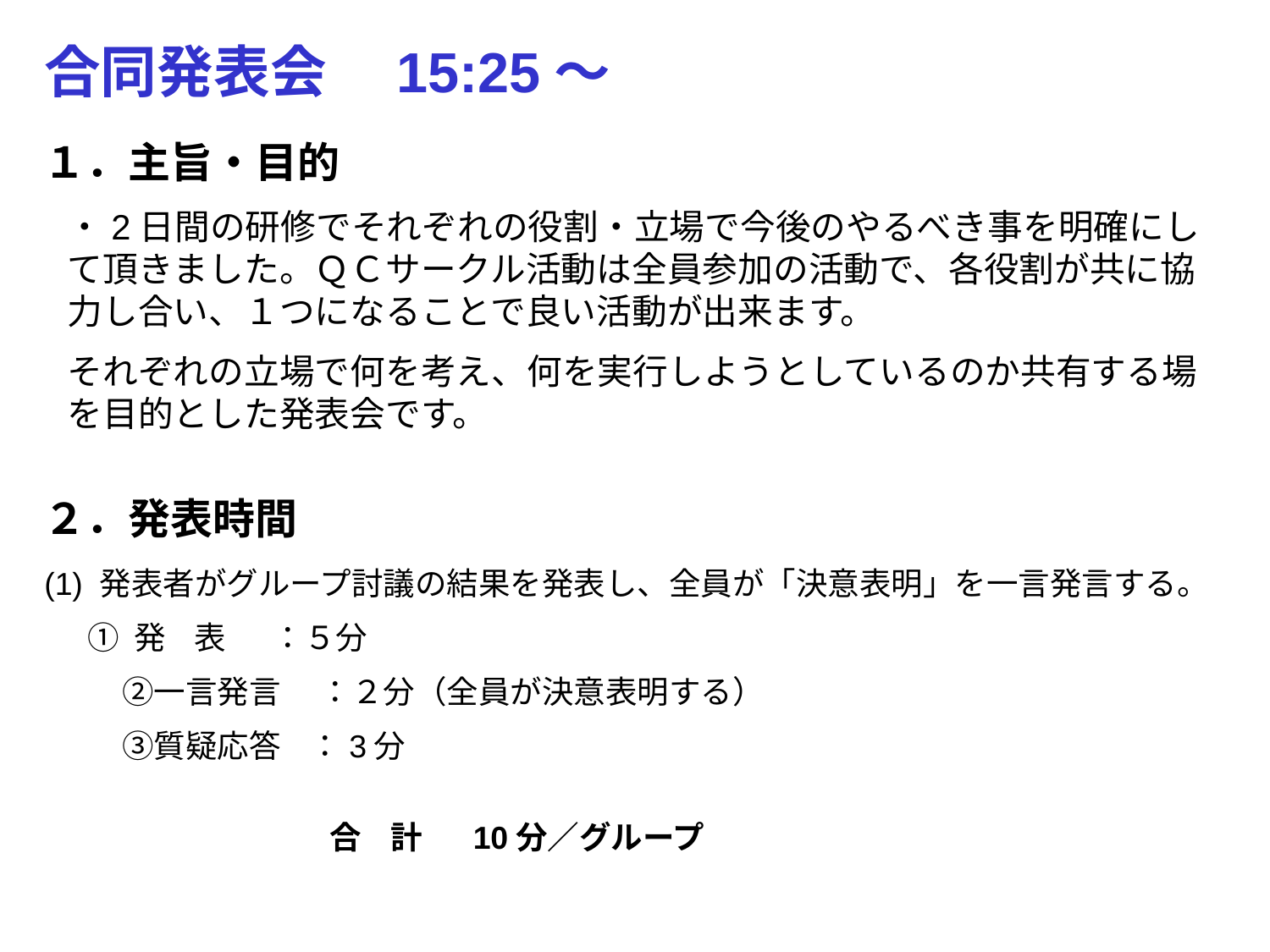

合同発表会　15:25～
１．主旨・目的
・2日間の研修でそれぞれの役割・立場で今後のやるべき事を明確にして頂きました。ＱＣサークル活動は全員参加の活動で、各役割が共に協力し合い、１つになることで良い活動が出来ます。
それぞれの立場で何を考え、何を実行しようとしているのか共有する場を目的とした発表会です。
２．発表時間
(1) 発表者がグループ討議の結果を発表し、全員が「決意表明」を一言発言する。
      ① 発    表 　 ：５分
　　  ②一言発言　 ：２分（全員が決意表明する）
　　  ③質疑応答    ：3分
　　　　　　　合    計      10分／グループ